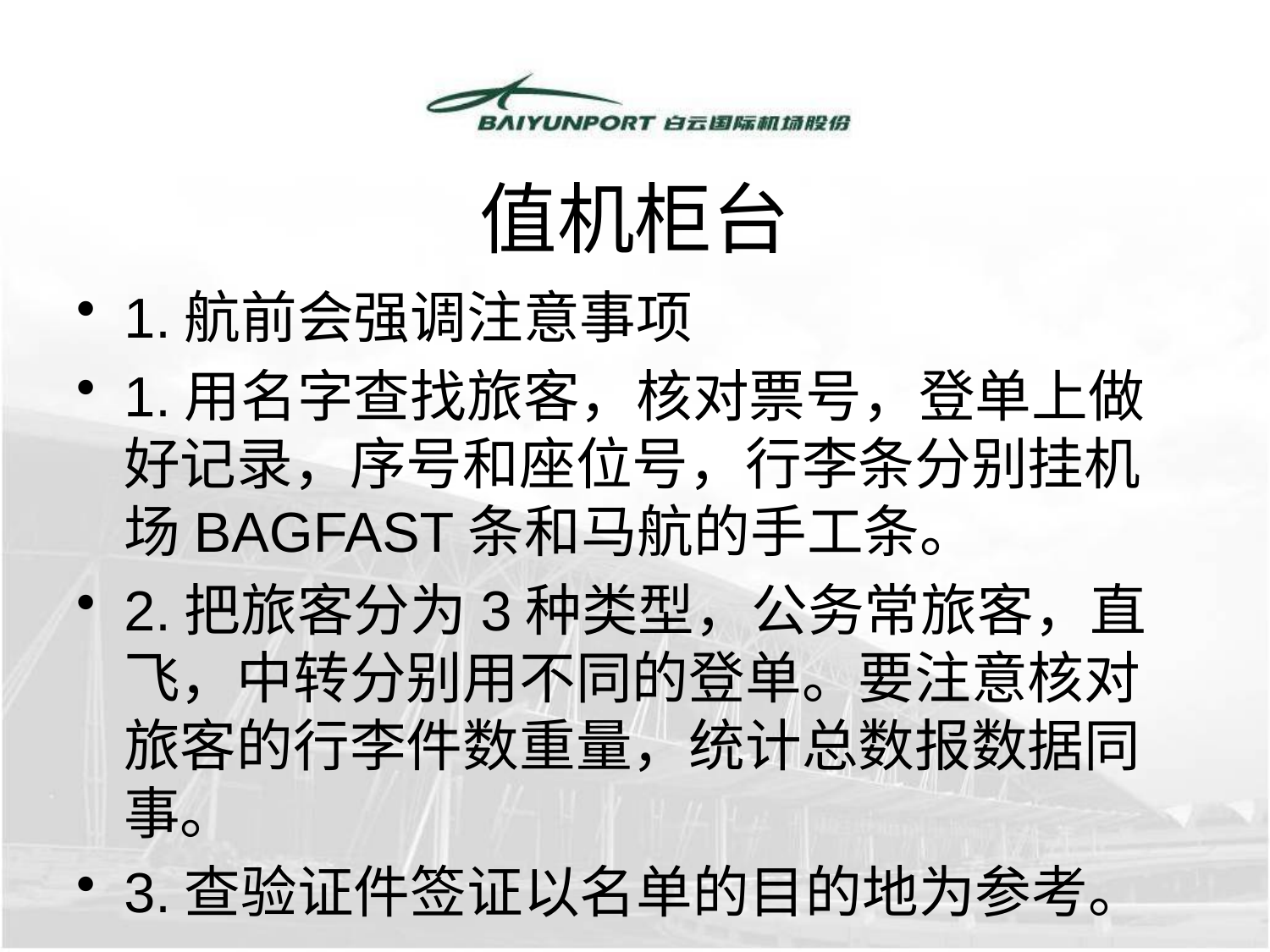

# 值机柜台
1.航前会强调注意事项
1.用名字查找旅客，核对票号，登单上做好记录，序号和座位号，行李条分别挂机场BAGFAST条和马航的手工条。
2.把旅客分为3种类型，公务常旅客，直飞，中转分别用不同的登单。要注意核对旅客的行李件数重量，统计总数报数据同事。
3.查验证件签证以名单的目的地为参考。